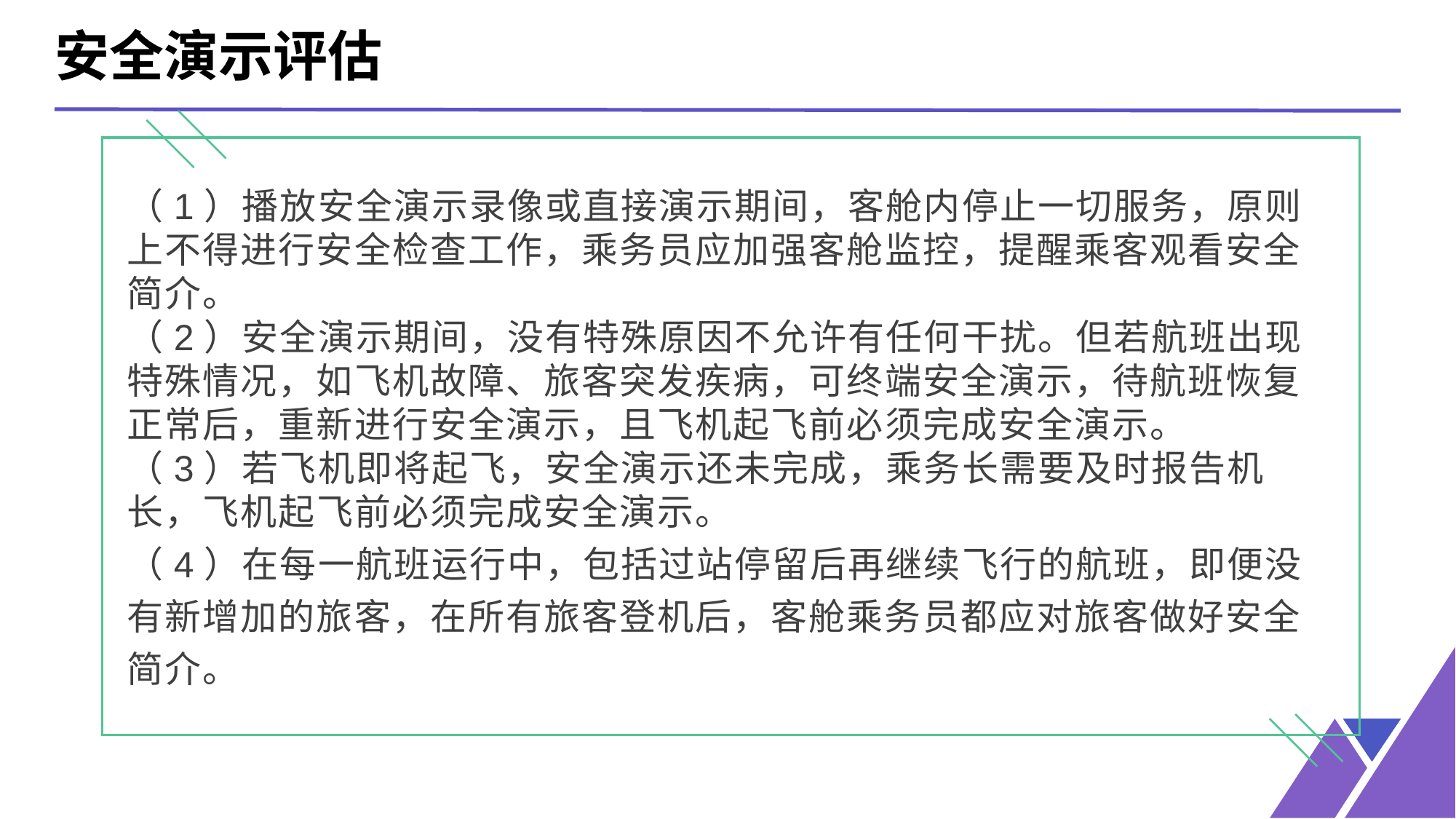

安全演示评估

（1）播放安全演示录像或直接演示期间，客舱内停止一切服务，原则上不得进行安全检查工作，乘务员应加强客舱监控，提醒乘客观看安全简介。
（2）安全演示期间，没有特殊原因不允许有任何干扰。但若航班出现特殊情况，如飞机故障、旅客突发疾病，可终端安全演示，待航班恢复正常后，重新进行安全演示，且飞机起飞前必须完成安全演示。
（3）若飞机即将起飞，安全演示还未完成，乘务长需要及时报告机长，飞机起飞前必须完成安全演示。
（4）在每一航班运行中，包括过站停留后再继续飞行的航班，即便没有新增加的旅客，在所有旅客登机后，客舱乘务员都应对旅客做好安全简介。